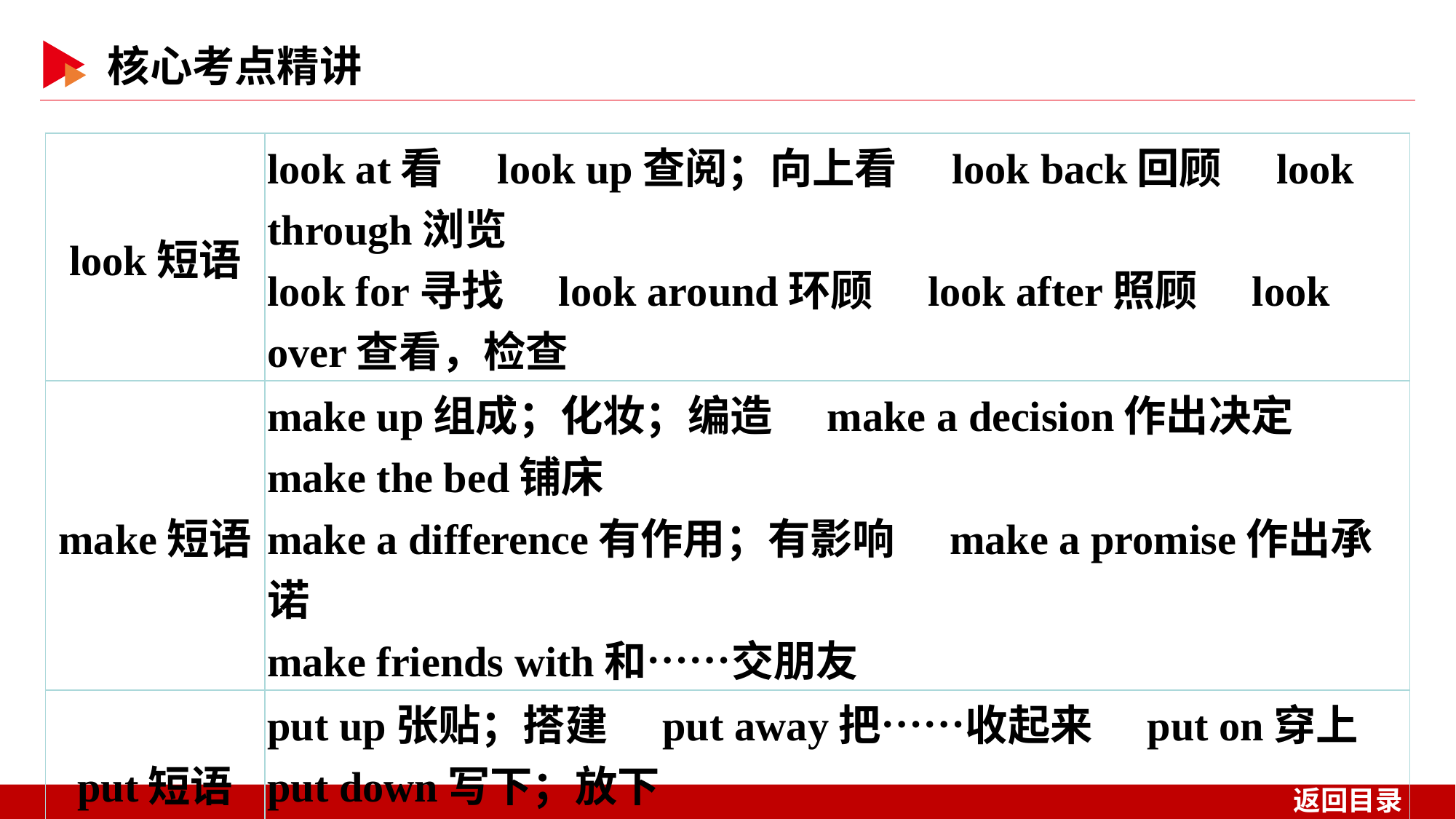

| look短语 | look at看　look up查阅；向上看　look back回顾　look through浏览 look for寻找　look around环顾　look after照顾　look over查看，检查 |
| --- | --- |
| make短语 | make up组成；化妆；编造　make a decision作出决定　make the bed铺床 make a difference有作用；有影响　make a promise作出承诺 make friends with和……交朋友 |
| put短语 | put up张贴；搭建　put away把……收起来　put on穿上　put down写下；放下 put back放回(原处)　put out熄灭　put off延迟；推迟 |